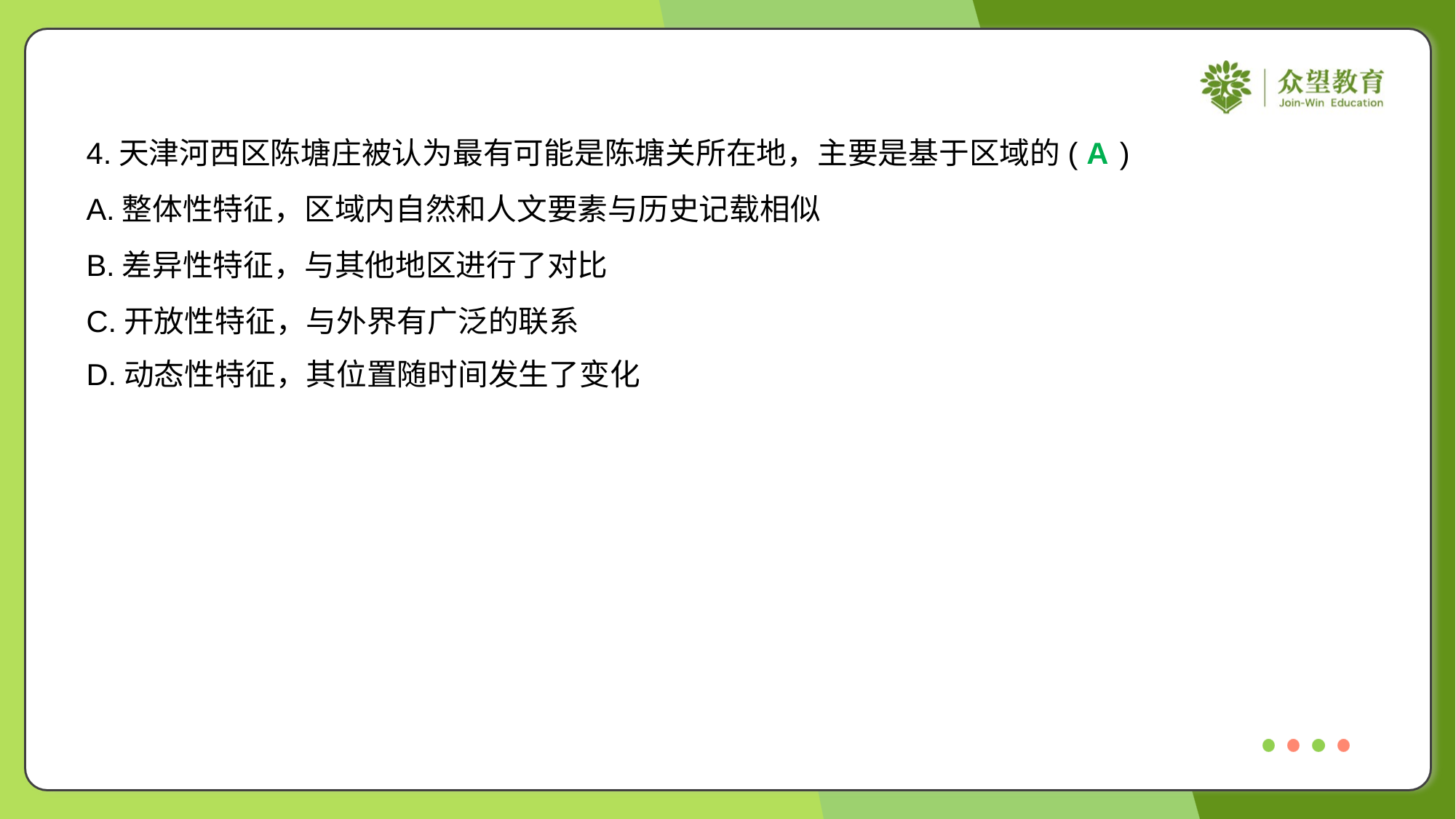

4.天津河西区陈塘庄被认为最有可能是陈塘关所在地，主要是基于区域的(     )
A
A.整体性特征，区域内自然和人文要素与历史记载相似
B.差异性特征，与其他地区进行了对比
C.开放性特征，与外界有广泛的联系
D.动态性特征，其位置随时间发生了变化